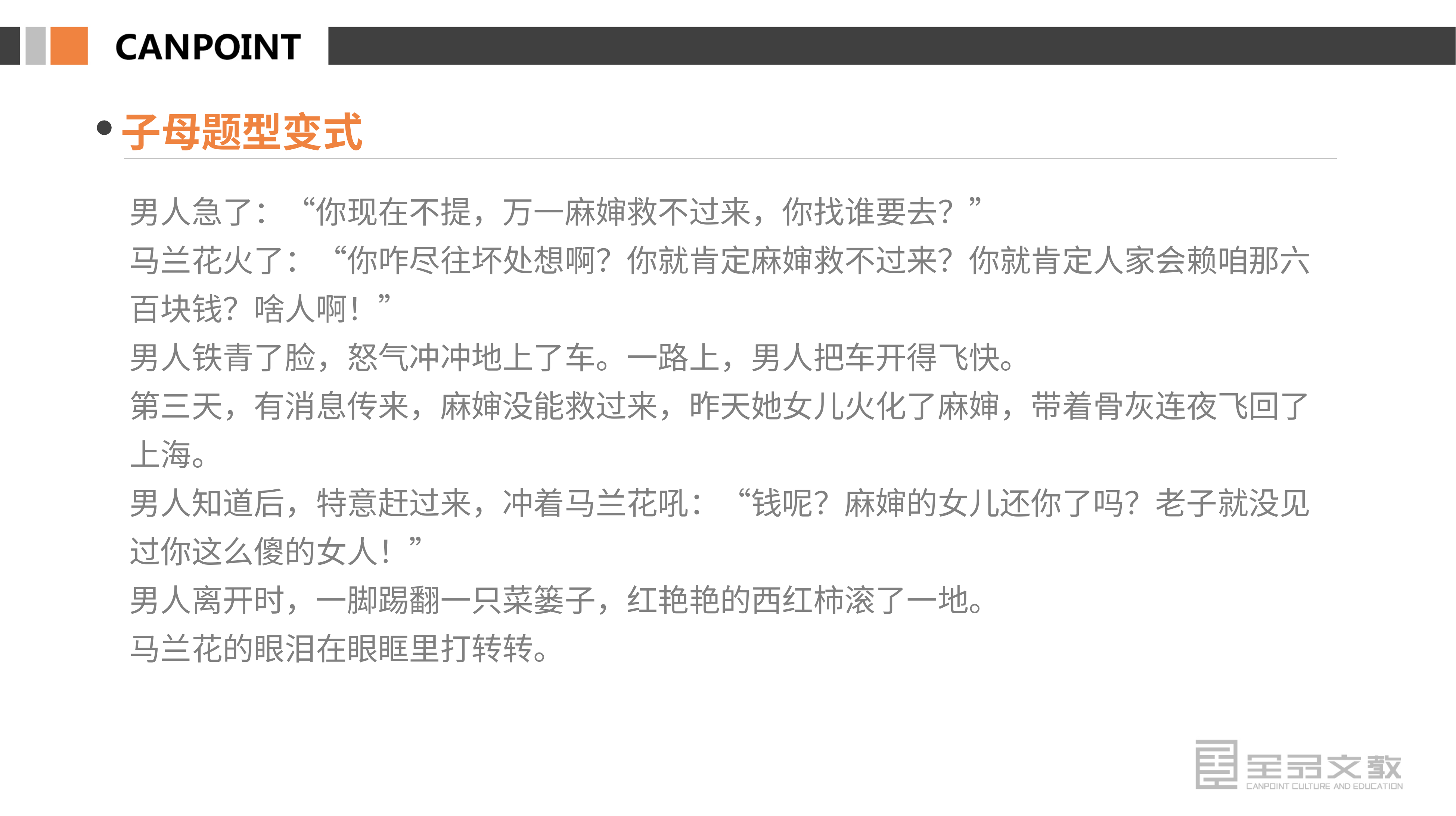

子母题型变式

男人急了：“你现在不提，万一麻婶救不过来，你找谁要去？”
马兰花火了：“你咋尽往坏处想啊？你就肯定麻婶救不过来？你就肯定人家会赖咱那六百块钱？啥人啊！”
男人铁青了脸，怒气冲冲地上了车。一路上，男人把车开得飞快。
第三天，有消息传来，麻婶没能救过来，昨天她女儿火化了麻婶，带着骨灰连夜飞回了上海。
男人知道后，特意赶过来，冲着马兰花吼：“钱呢？麻婶的女儿还你了吗？老子就没见过你这么傻的女人！”
男人离开时，一脚踢翻一只菜篓子，红艳艳的西红柿滚了一地。
马兰花的眼泪在眼眶里打转转。